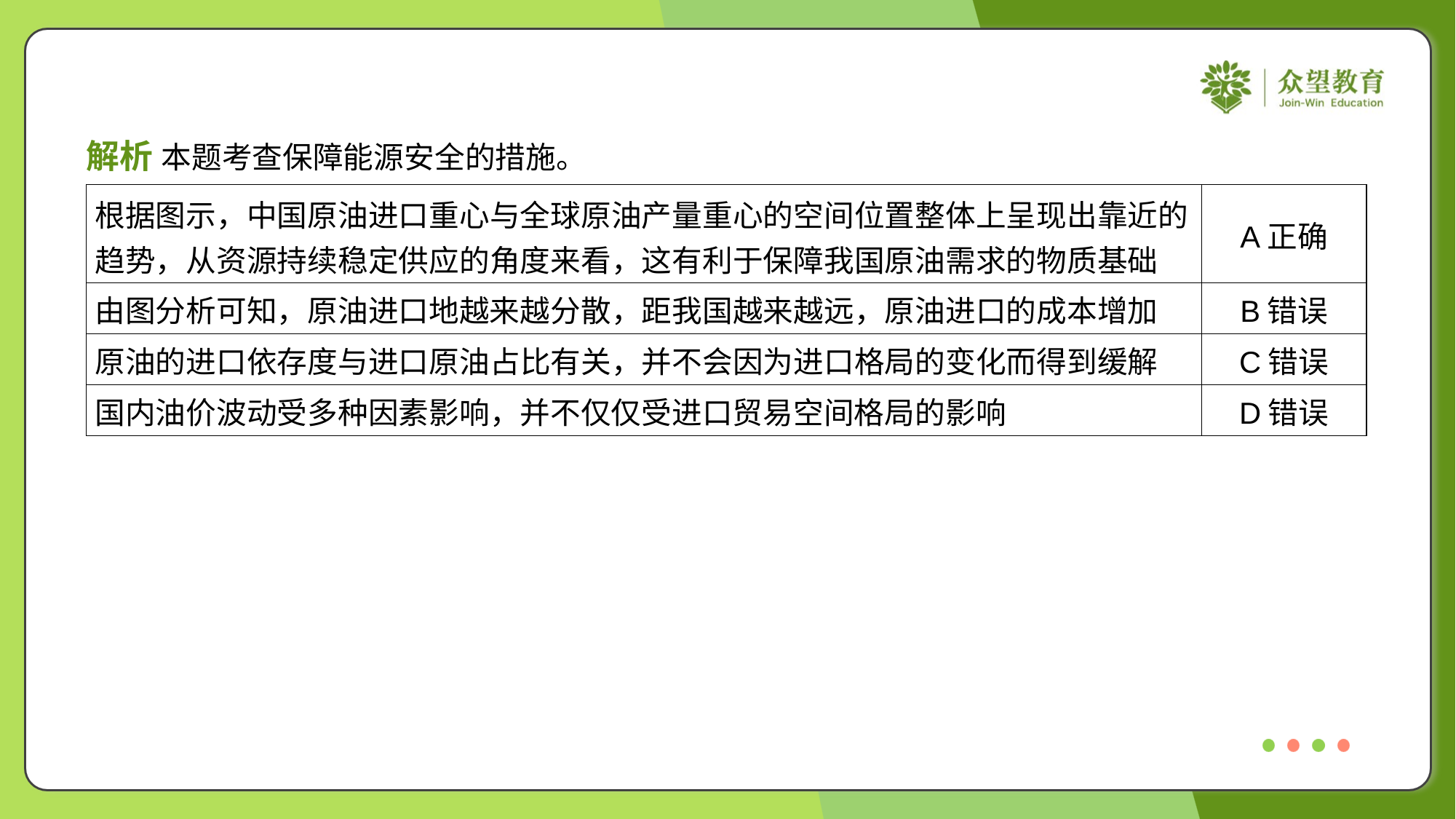

解析 本题考查保障能源安全的措施。
| 根据图示，中国原油进口重心与全球原油产量重心的空间位置整体上呈现出靠近的 趋势，从资源持续稳定供应的角度来看，这有利于保障我国原油需求的物质基础 | A正确 |
| --- | --- |
| 由图分析可知，原油进口地越来越分散，距我国越来越远，原油进口的成本增加 | B错误 |
| 原油的进口依存度与进口原油占比有关，并不会因为进口格局的变化而得到缓解 | C错误 |
| 国内油价波动受多种因素影响，并不仅仅受进口贸易空间格局的影响 | D错误 |